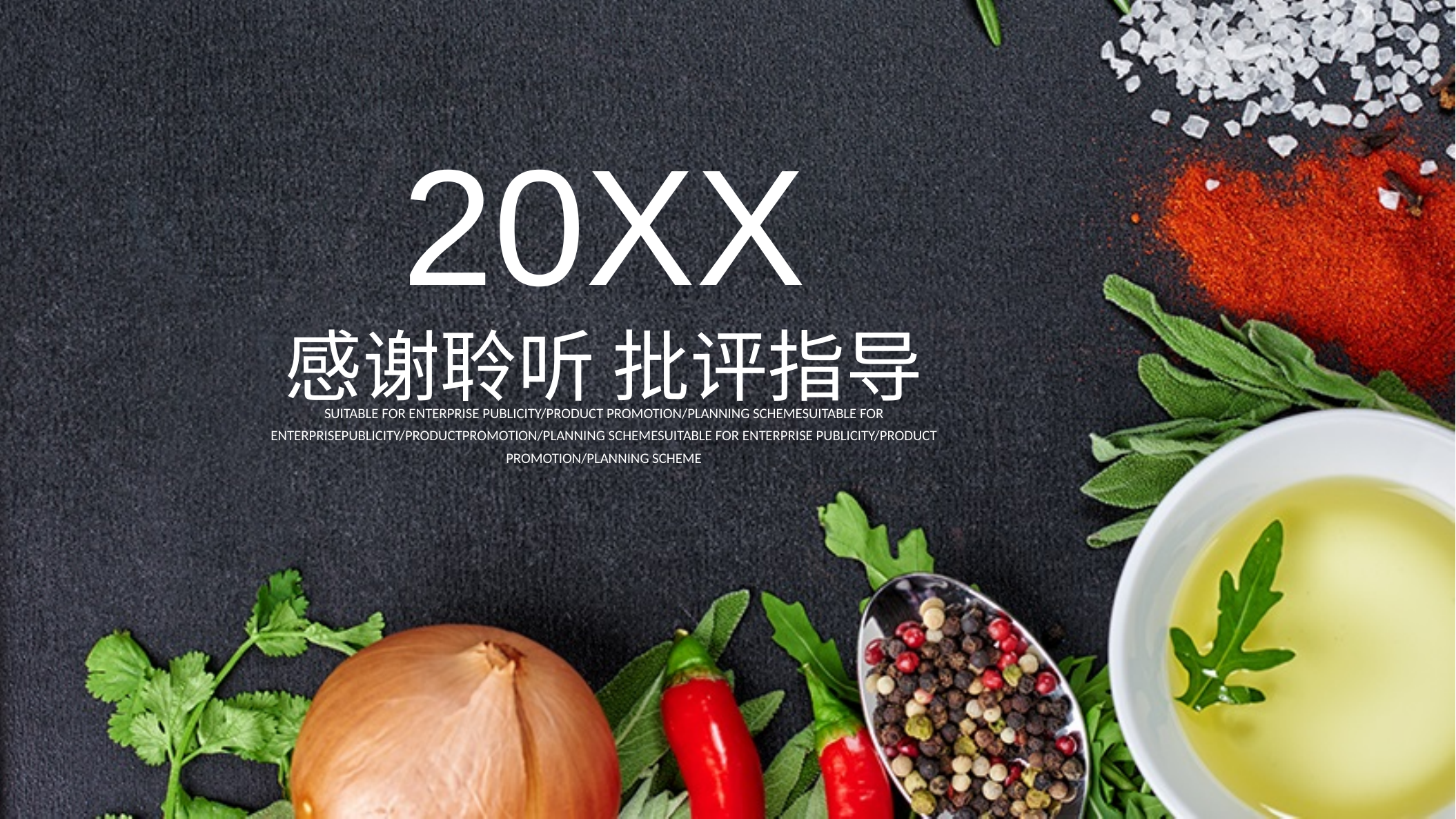

20XX
感谢聆听 批评指导
Suitable for enterprise publicity/product promotion/planning schemeSuitable for enterprisepublicity/productpromotion/planning schemeSuitable for enterprise publicity/product promotion/planning scheme